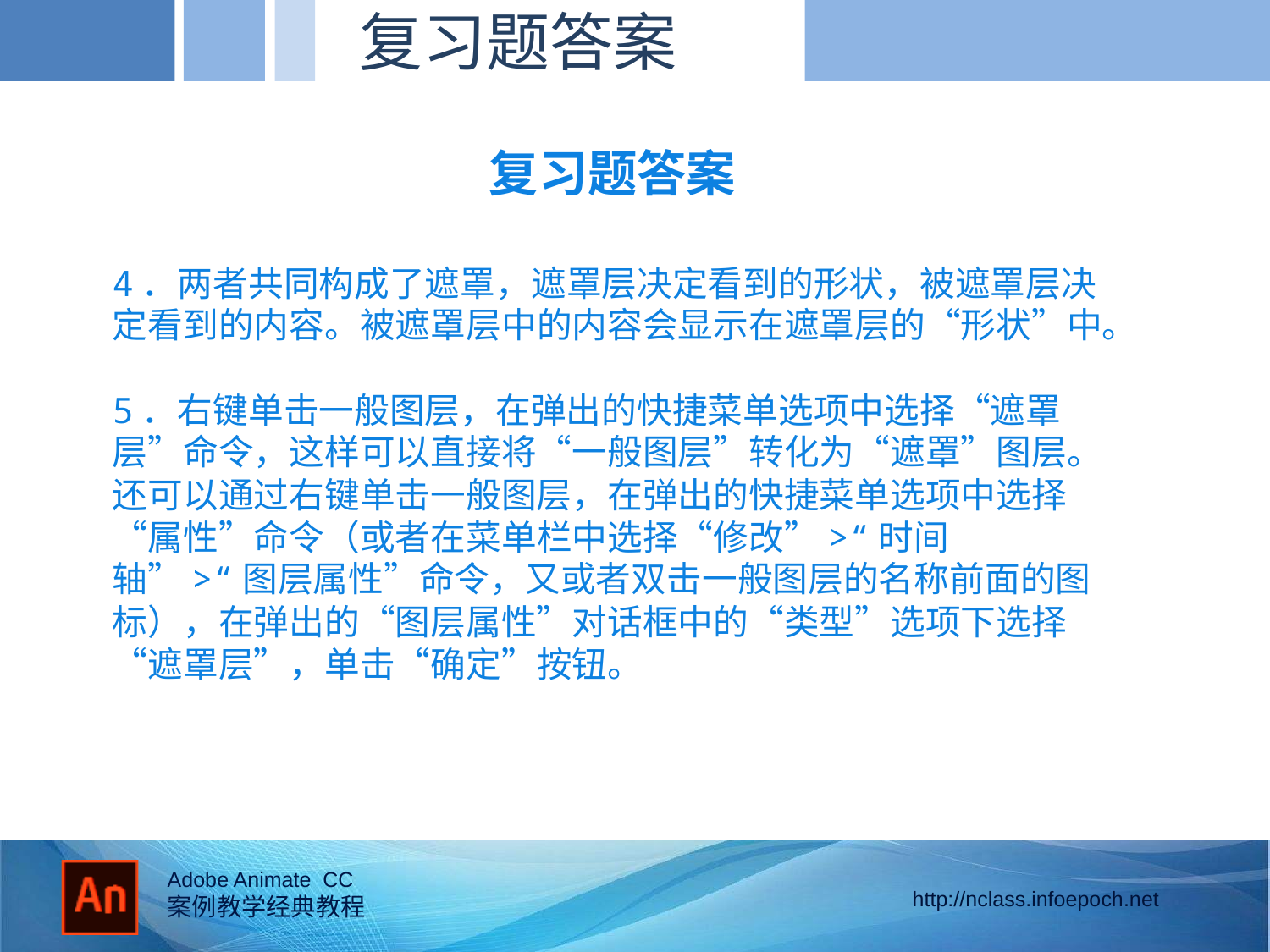

复习题答案
复习题答案

4．两者共同构成了遮罩，遮罩层决定看到的形状，被遮罩层决定看到的内容。被遮罩层中的内容会显示在遮罩层的“形状”中。

5．右键单击一般图层，在弹出的快捷菜单选项中选择“遮罩层”命令，这样可以直接将“一般图层”转化为“遮罩”图层。还可以通过右键单击一般图层，在弹出的快捷菜单选项中选择“属性”命令（或者在菜单栏中选择“修改”>“时间轴”>“图层属性”命令，又或者双击一般图层的名称前面的图标），在弹出的“图层属性”对话框中的“类型”选项下选择“遮罩层”，单击“确定”按钮。
的径向